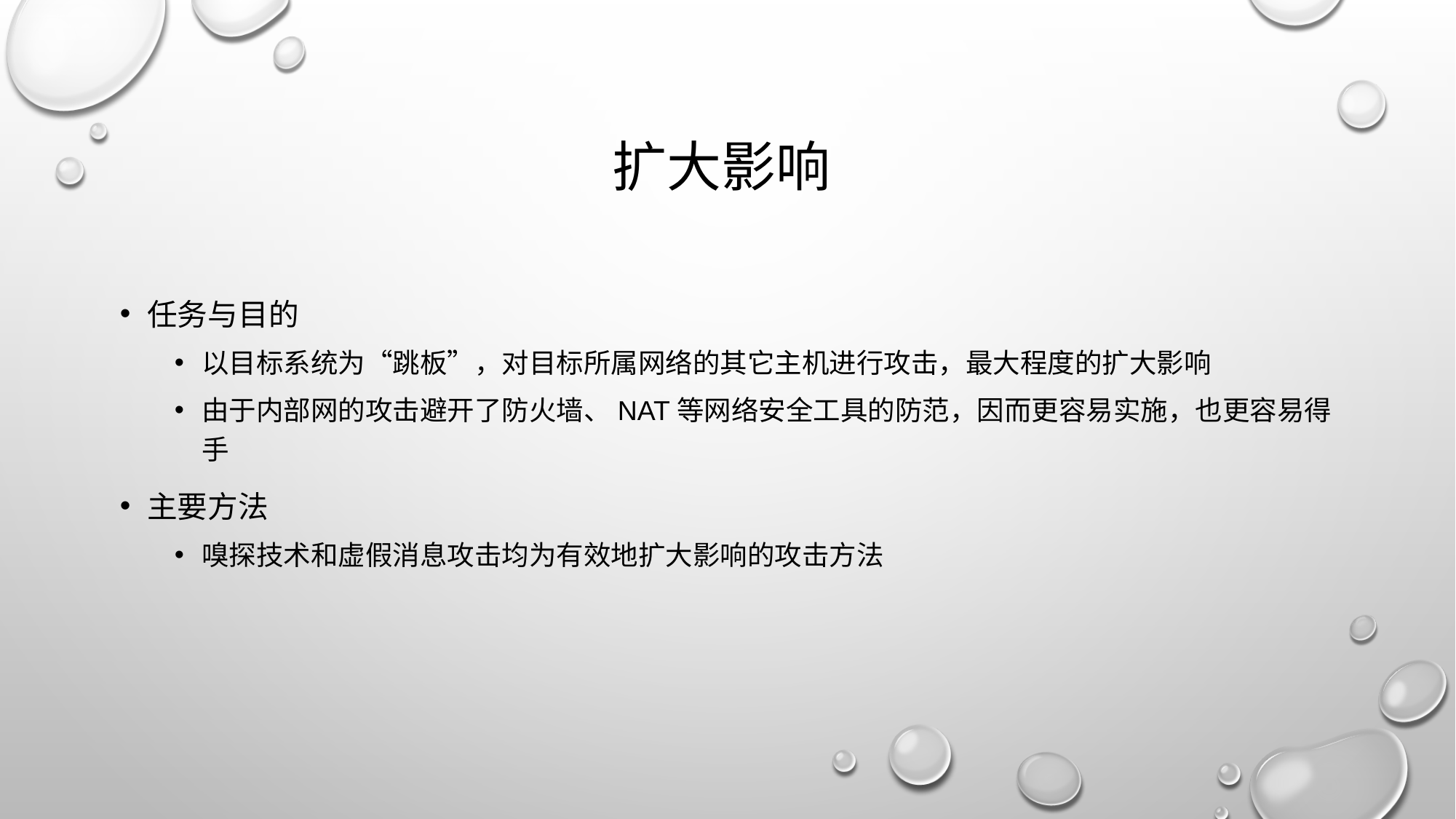

# 扩大影响
任务与目的
以目标系统为“跳板”，对目标所属网络的其它主机进行攻击，最大程度的扩大影响
由于内部网的攻击避开了防火墙、NAT等网络安全工具的防范，因而更容易实施，也更容易得手
主要方法
嗅探技术和虚假消息攻击均为有效地扩大影响的攻击方法